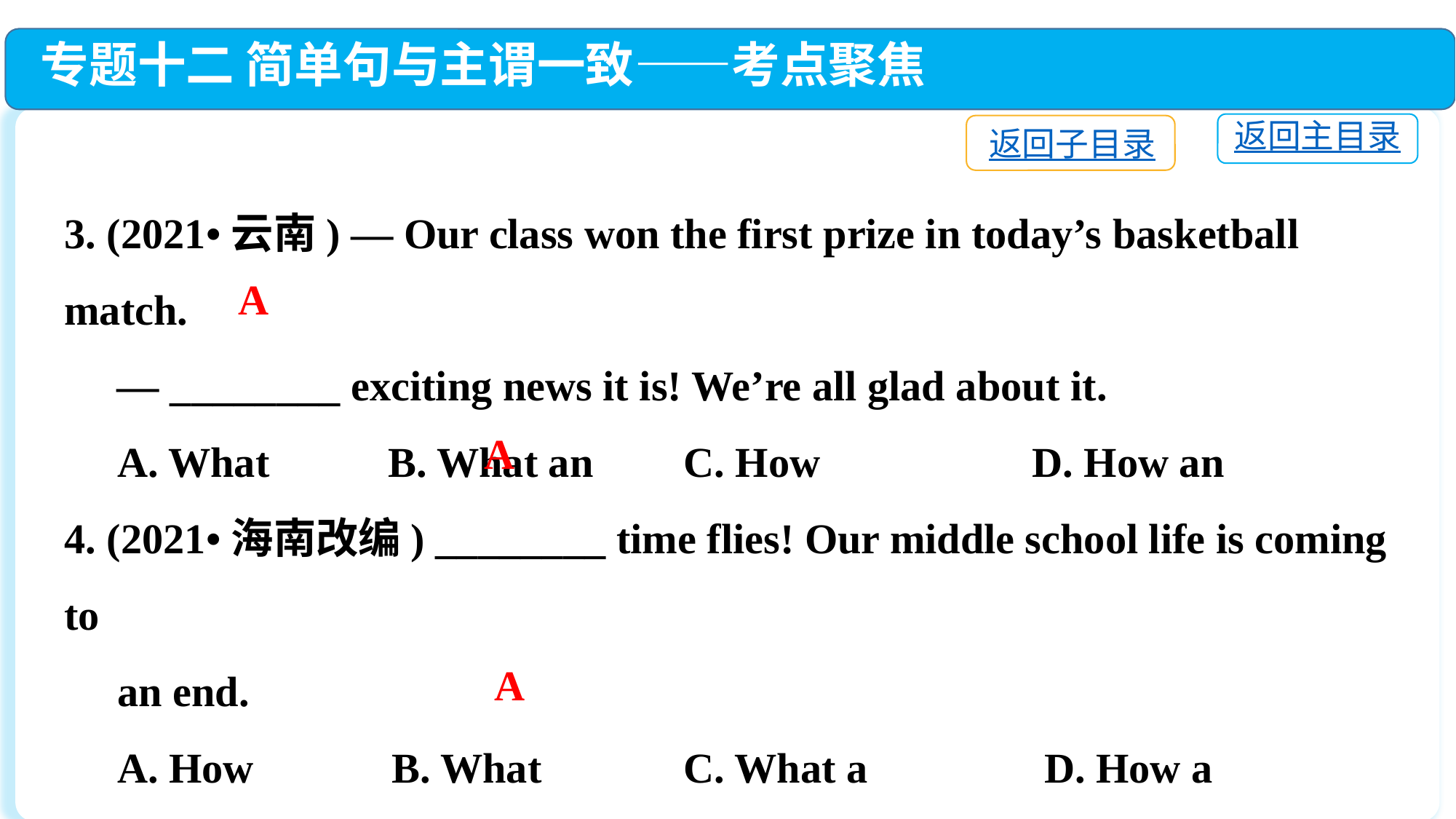

专题十二 简单句与主谓一致——考点聚焦

返回主目录

返回子目录
3. (2021•云南) — Our class won the first prize in today’s basketball match.
     — ________ exciting news it is! We’re all glad about it.
     A. What 	          B. What an 	       C. How 	         D. How an
4. (2021•海南改编) ________ time flies! Our middle school life is coming to
     an end.
     A. How　　	B. What	       C. What a　 	          D. How a
5. (2021•吉林改编)  ________ important it is for teenagers to be creative!
     A. How　　　	B. What	       C. What a　　 	D. How a
A
A
A